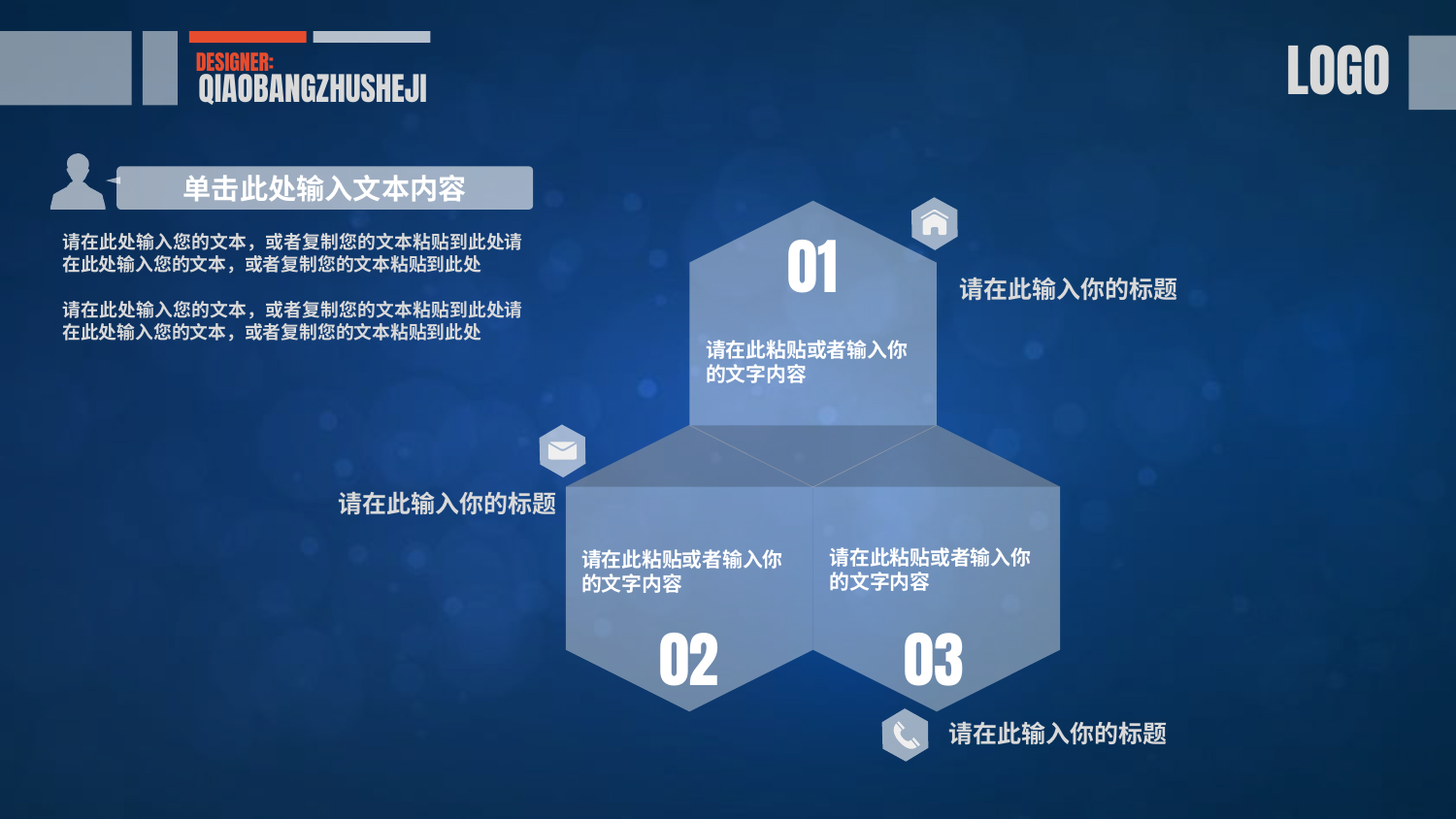

LOGO
DESIGNER:
QIAOBANGZHUSHEJI

单击此处输入文本内容

01
请在此输入你的标题
请在此粘贴或者输入你的文字内容

请在此处输入您的文本，或者复制您的文本粘贴到此处请在此处输入您的文本，或者复制您的文本粘贴到此处
请在此处输入您的文本，或者复制您的文本粘贴到此处请在此处输入您的文本，或者复制您的文本粘贴到此处

请在此输入你的标题
请在此粘贴或者输入你的文字内容
02

请在此粘贴或者输入你的文字内容
03
请在此输入你的标题